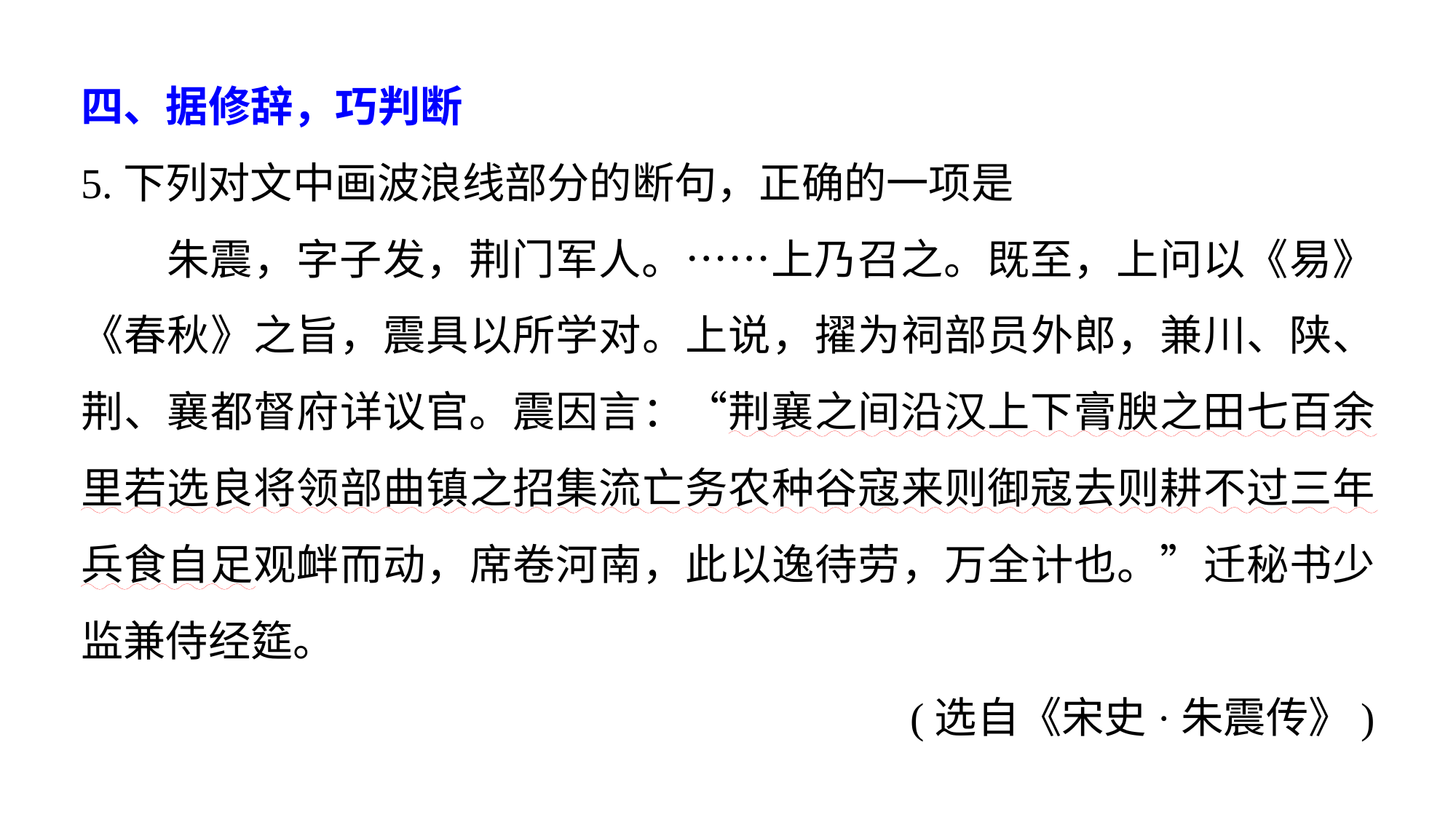

四、据修辞，巧判断
5.下列对文中画波浪线部分的断句，正确的一项是
朱震，字子发，荆门军人。……上乃召之。既至，上问以《易》《春秋》之旨，震具以所学对。上说，擢为祠部员外郎，兼川、陕、荆、襄都督府详议官。震因言：“荆襄之间沿汉上下膏腴之田七百余里若选良将领部曲镇之招集流亡务农种谷寇来则御寇去则耕不过三年兵食自足观衅而动，席卷河南，此以逸待劳，万全计也。”迁秘书少监兼侍经筵。
(选自《宋史·朱震传》)